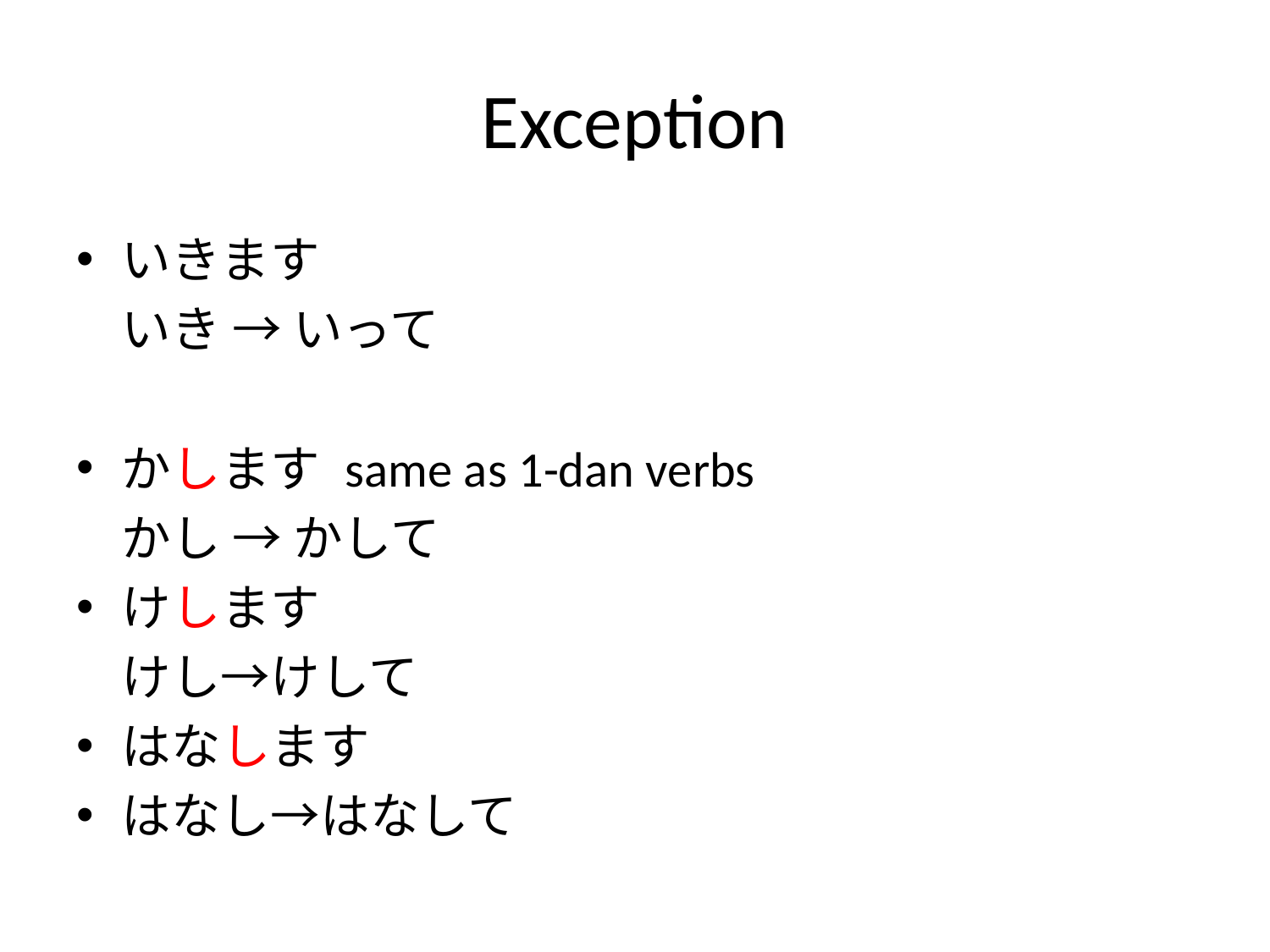

# Exception
いきます
	いき → いって

かします			same as 1-dan verbs
	かし → かして
けします
	けし→けして
はなします
はなし→はなして